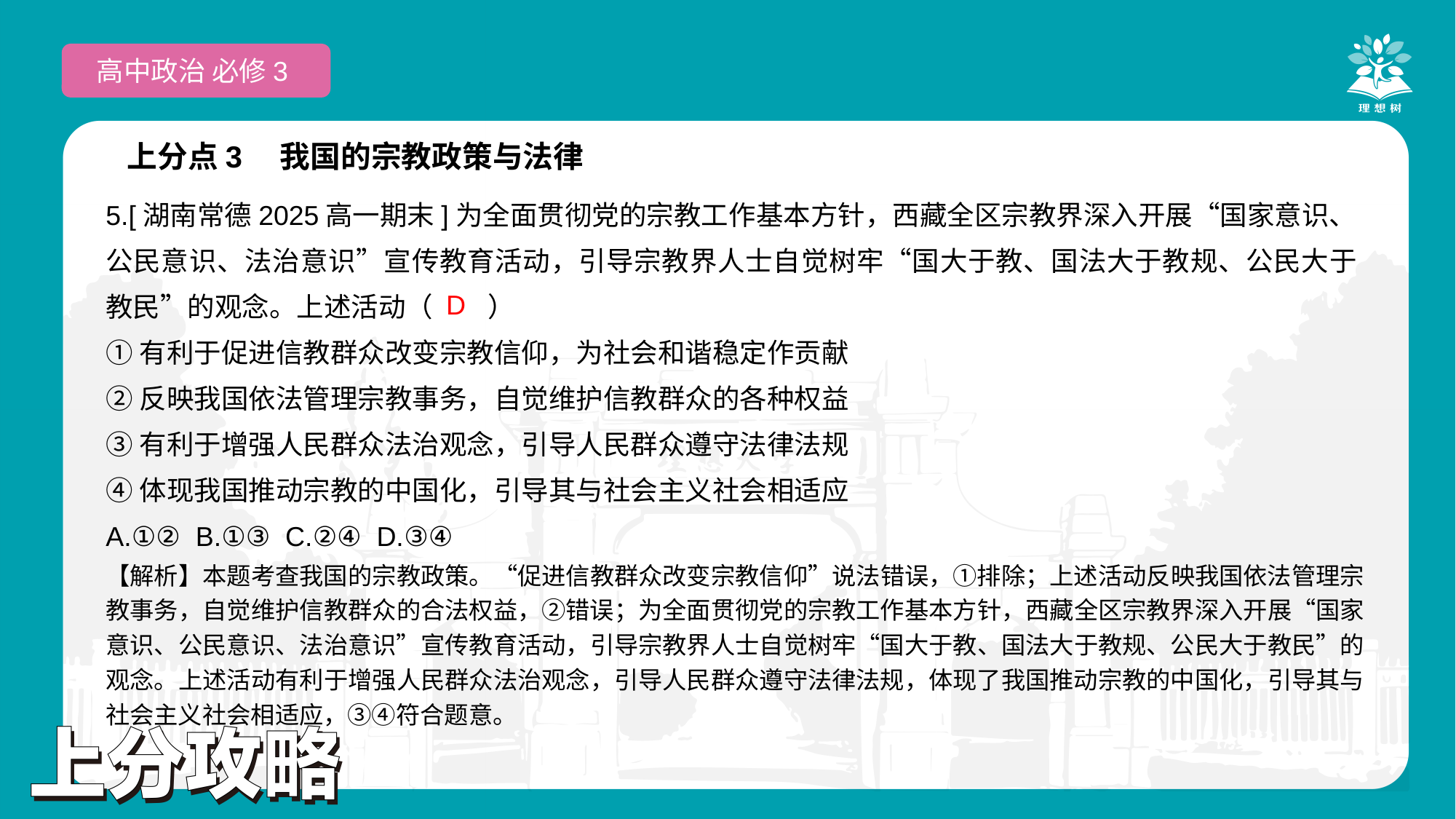

高中政治 必修3
上分点3　我国的宗教政策与法律
5.[湖南常德2025高一期末]为全面贯彻党的宗教工作基本方针，西藏全区宗教界深入开展“国家意识、公民意识、法治意识”宣传教育活动，引导宗教界人士自觉树牢“国大于教、国法大于教规、公民大于教民”的观念。上述活动（　　）
①有利于促进信教群众改变宗教信仰，为社会和谐稳定作贡献
②反映我国依法管理宗教事务，自觉维护信教群众的各种权益
③有利于增强人民群众法治观念，引导人民群众遵守法律法规
④体现我国推动宗教的中国化，引导其与社会主义社会相适应
A.①②  B.①③  C.②④  D.③④
 D
【解析】本题考查我国的宗教政策。“促进信教群众改变宗教信仰”说法错误，①排除；上述活动反映我国依法管理宗教事务，自觉维护信教群众的合法权益，②错误；为全面贯彻党的宗教工作基本方针，西藏全区宗教界深入开展“国家意识、公民意识、法治意识”宣传教育活动，引导宗教界人士自觉树牢“国大于教、国法大于教规、公民大于教民”的观念。上述活动有利于增强人民群众法治观念，引导人民群众遵守法律法规，体现了我国推动宗教的中国化，引导其与社会主义社会相适应，③④符合题意。